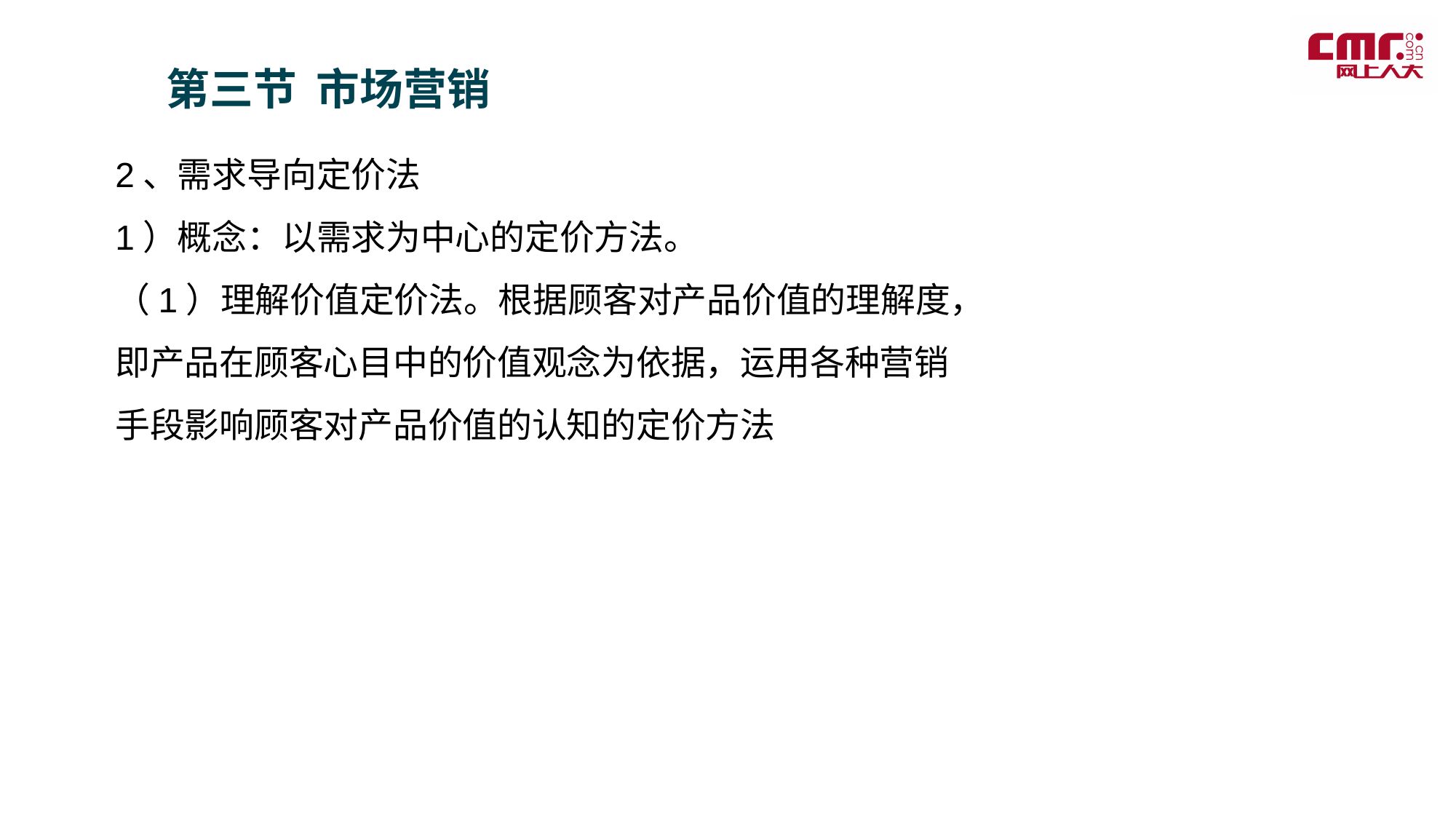

第三节  市场营销
2、需求导向定价法
1）概念：以需求为中心的定价方法。
（1）理解价值定价法。根据顾客对产品价值的理解度，即产品在顾客心目中的价值观念为依据，运用各种营销手段影响顾客对产品价值的认知的定价方法